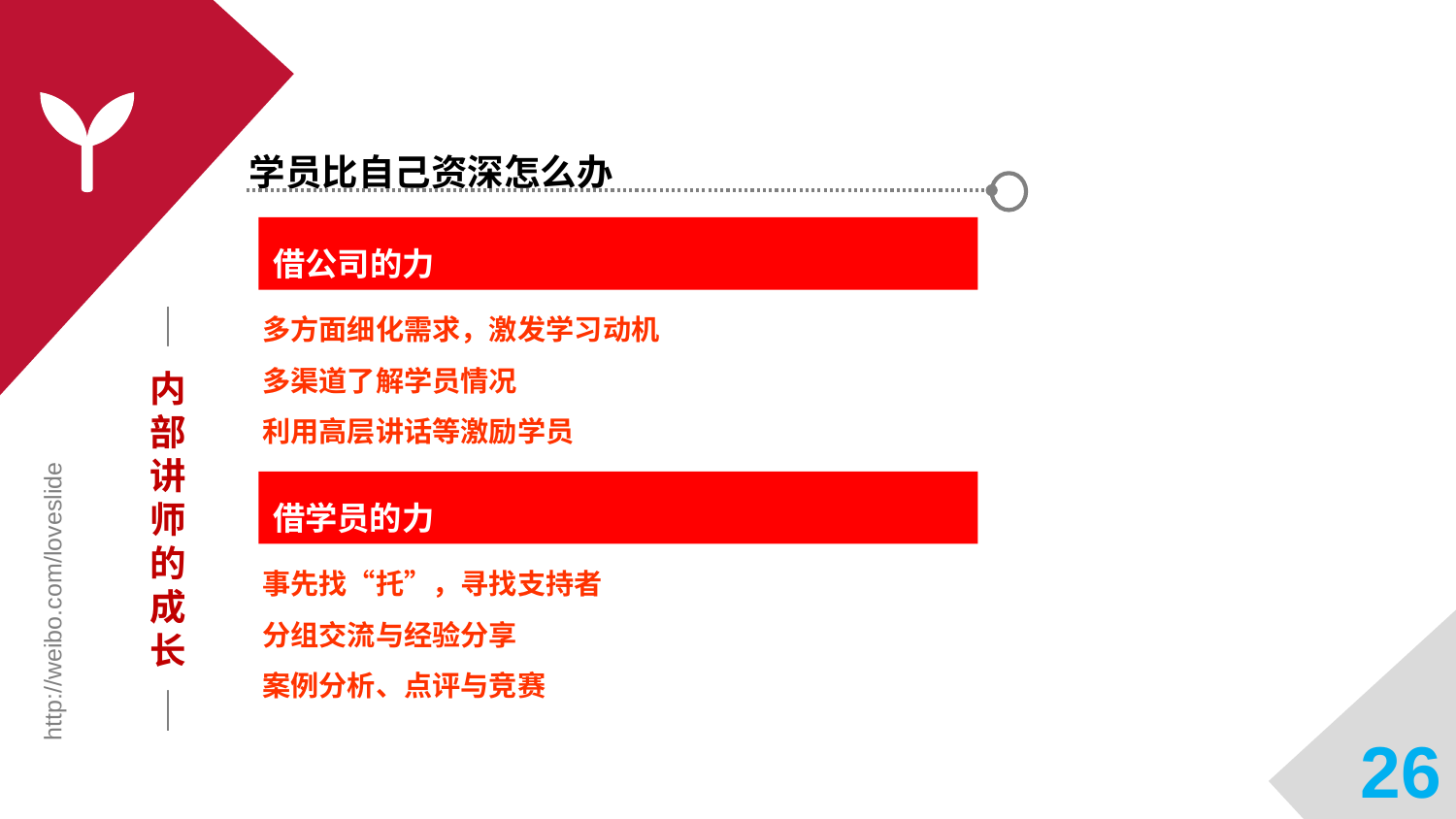

学员比自己资深怎么办

借公司的力
多方面细化需求，激发学习动机
多渠道了解学员情况
利用高层讲话等激励学员
内部讲师的成长
借学员的力
事先找“托”，寻找支持者
分组交流与经验分享
案例分析、点评与竞赛
http://weibo.com/loveslide

26